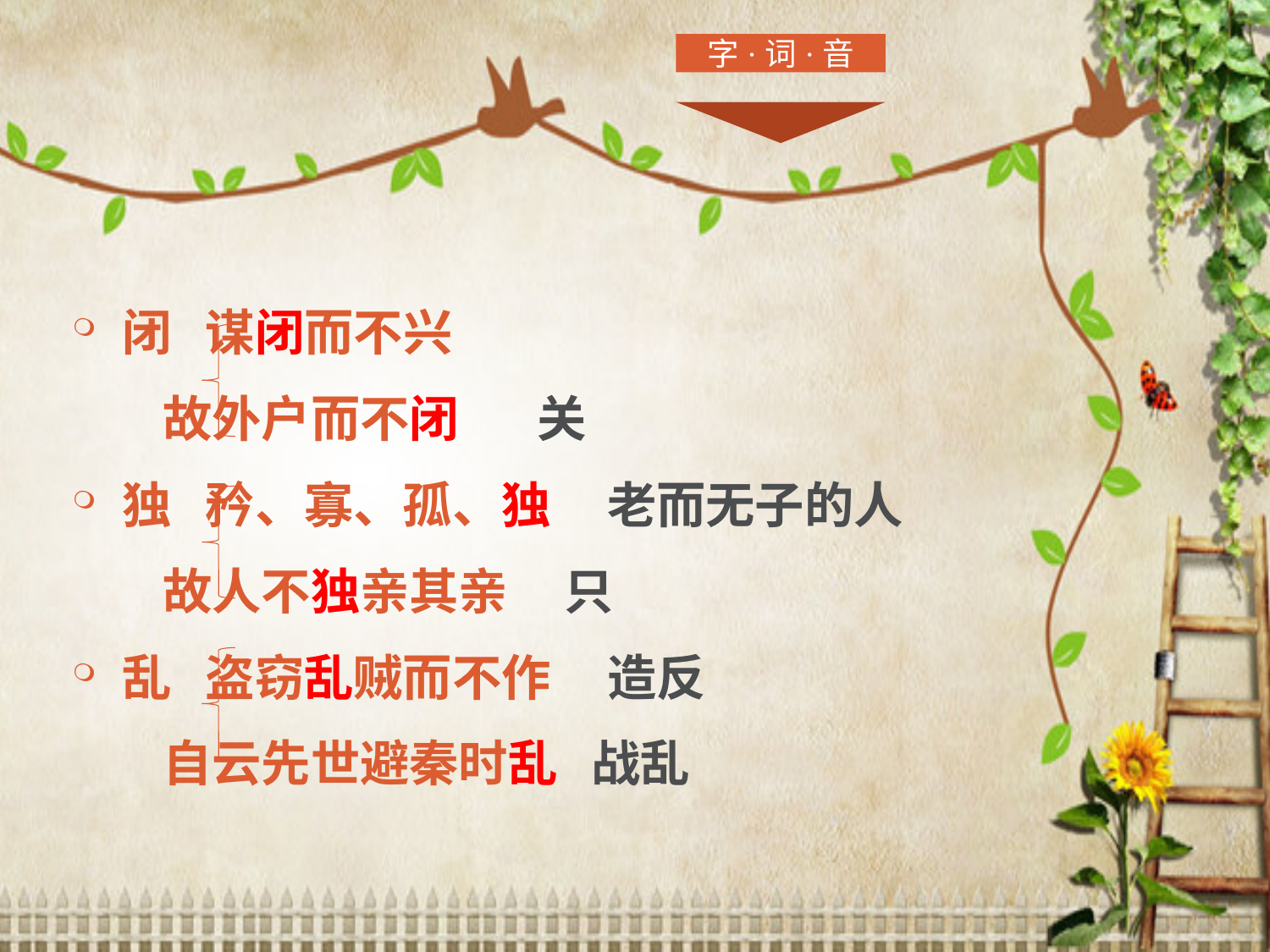

字·词·音

闭   谋闭而不兴
       故外户而不闭       关
独   矜、寡、孤、独     老而无子的人
       故人不独亲其亲     只
乱   盗窃乱贼而不作     造反
       自云先世避秦时乱   战乱